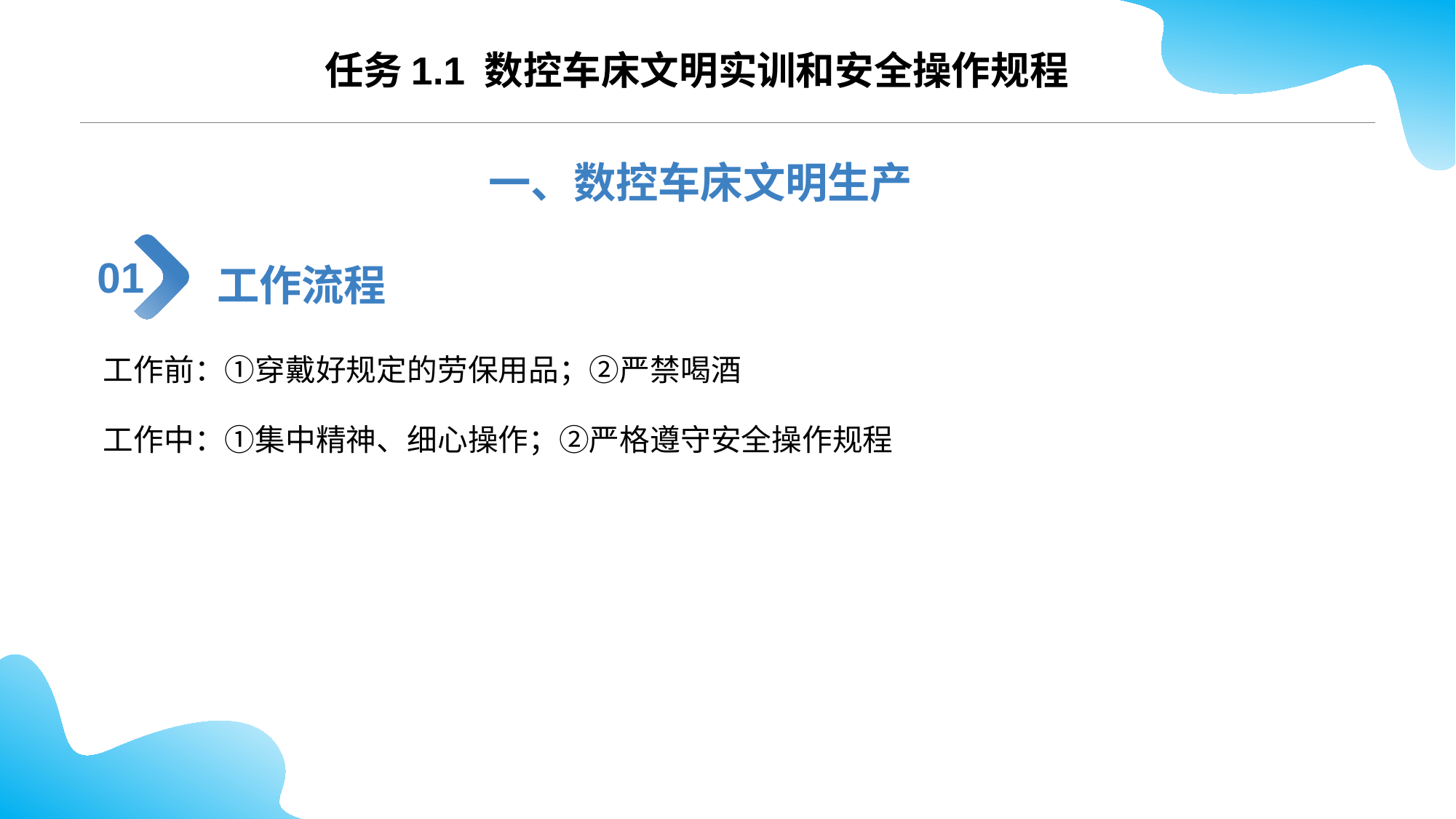

任务1.1 数控车床文明实训和安全操作规程
一、数控车床文明生产
工作流程
01

工作前：①穿戴好规定的劳保用品；②严禁喝酒
工作中：①集中精神、细心操作；②严格遵守安全操作规程